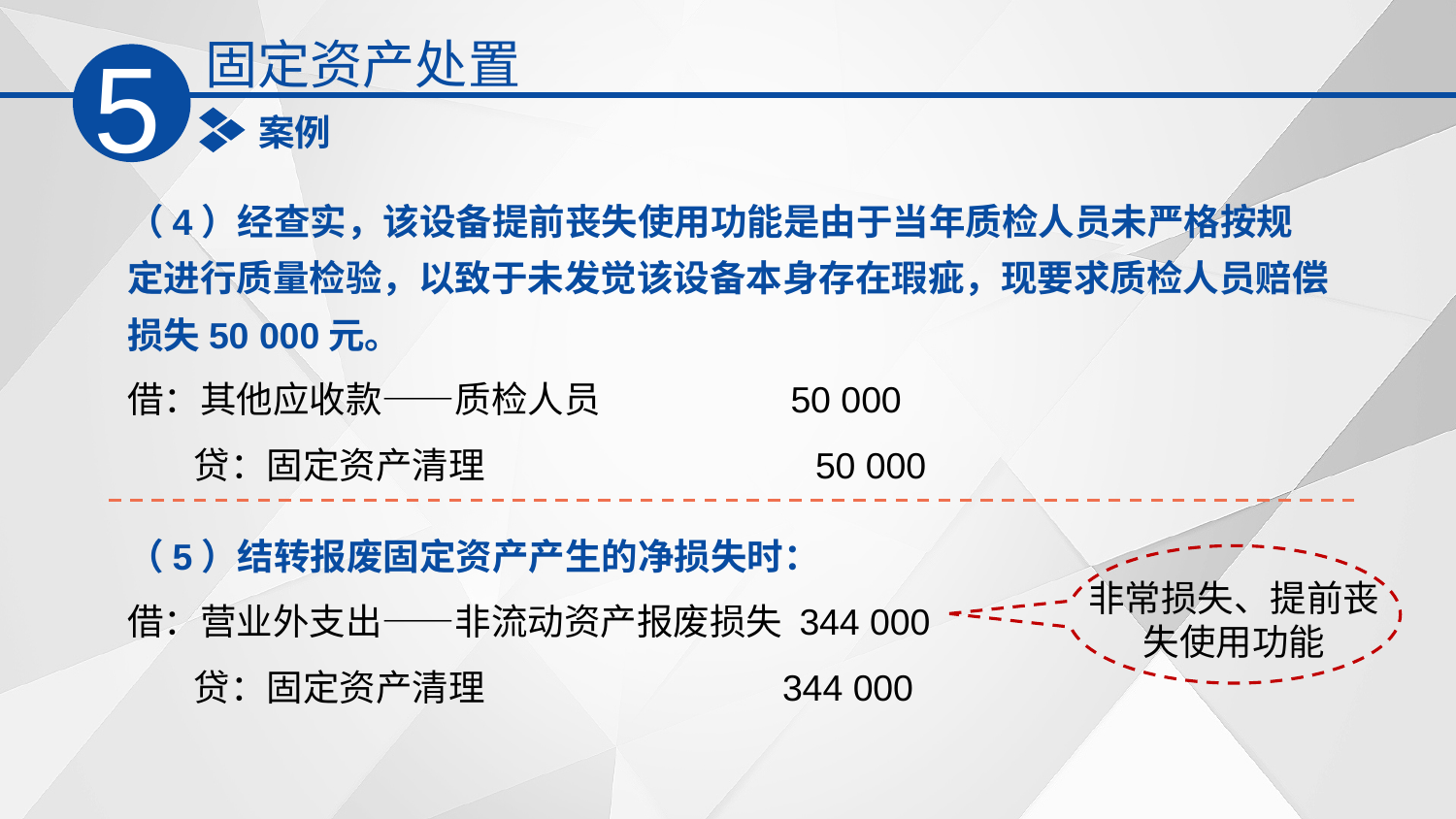

固定资产处置
5

案例

（4）经查实，该设备提前丧失使用功能是由于当年质检人员未严格按规定进行质量检验，以致于未发觉该设备本身存在瑕疵，现要求质检人员赔偿损失50 000元。
借：其他应收款——质检人员                      50 000
       贷：固定资产清理                                       50 000
（5）结转报废固定资产产生的净损失时：
借：营业外支出——非流动资产报废损失 344 000
       贷：固定资产清理                                   344 000

非常损失、提前丧失使用功能